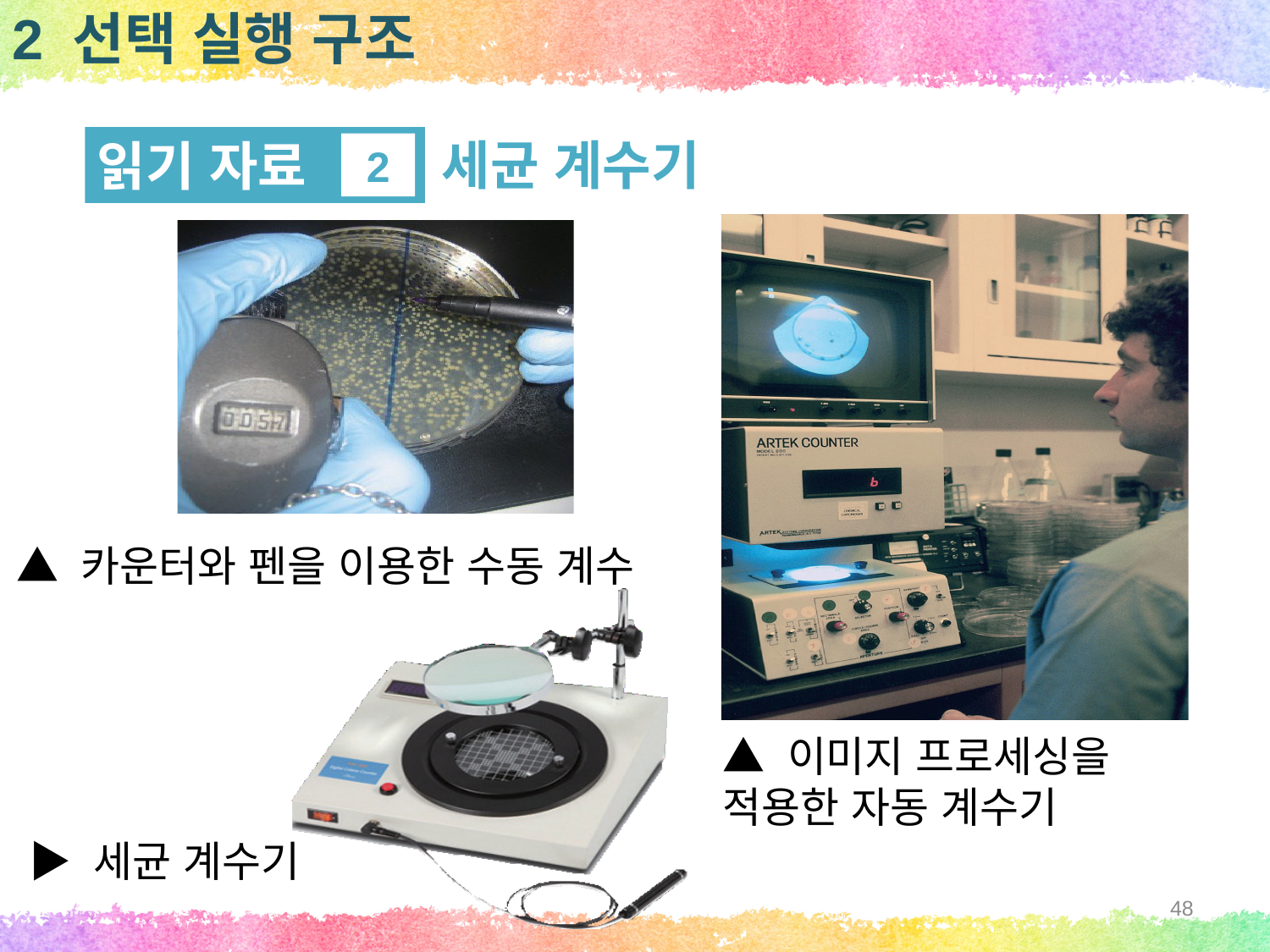

2 선택 실행 구조
세균 계수기
읽기 자료
2

▲ 카운터와 펜을 이용한 수동 계수

▲ 이미지 프로세싱을 적용한 자동 계수기
▶ 세균 계수기
48